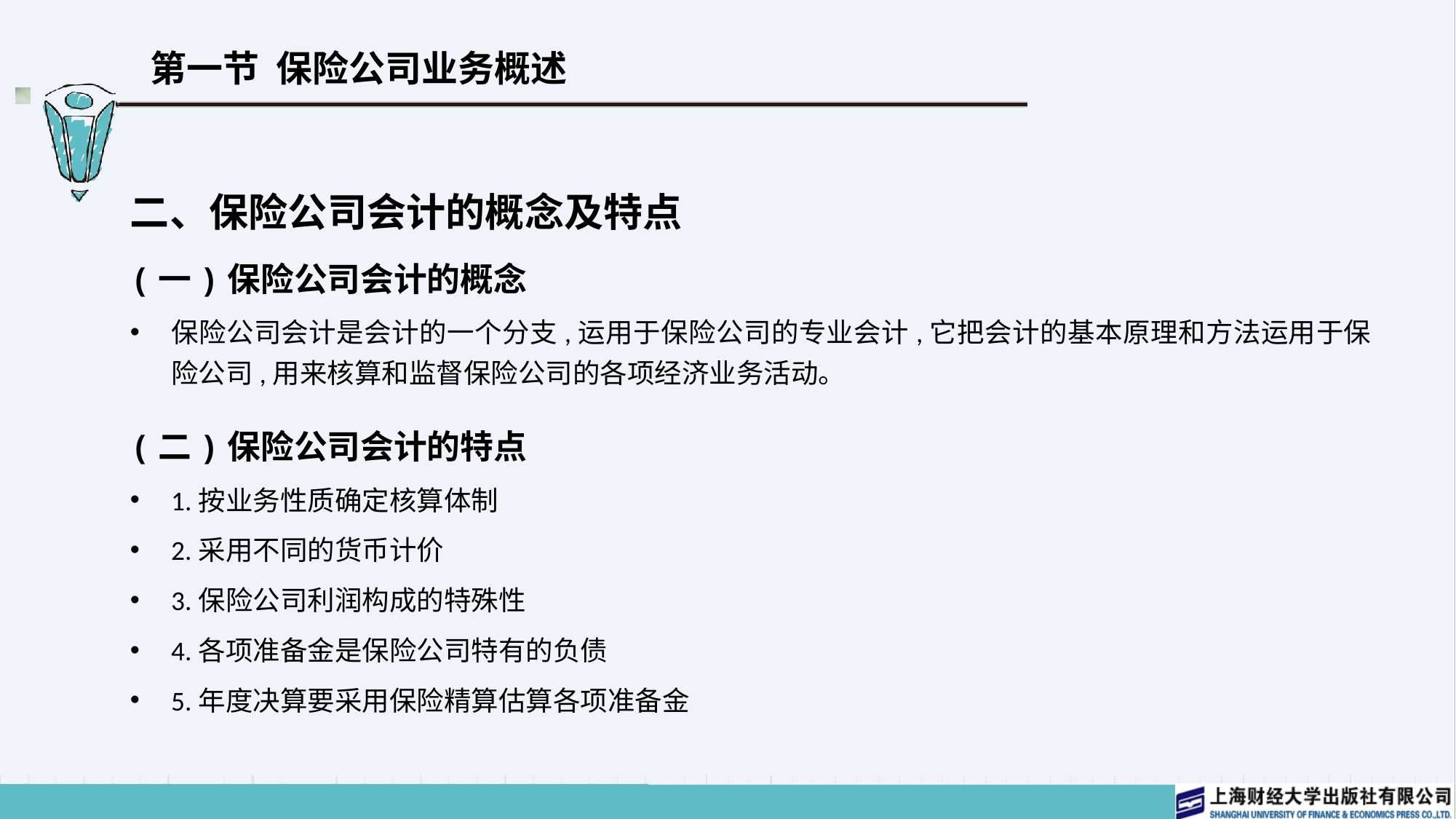

# 第一节  保险公司业务概述
二、保险公司会计的概念及特点
(一)保险公司会计的概念
保险公司会计是会计的一个分支,运用于保险公司的专业会计,它把会计的基本原理和方法运用于保险公司,用来核算和监督保险公司的各项经济业务活动。
(二)保险公司会计的特点
1.按业务性质确定核算体制
2.采用不同的货币计价
3.保险公司利润构成的特殊性
4.各项准备金是保险公司特有的负债
5.年度决算要采用保险精算估算各项准备金